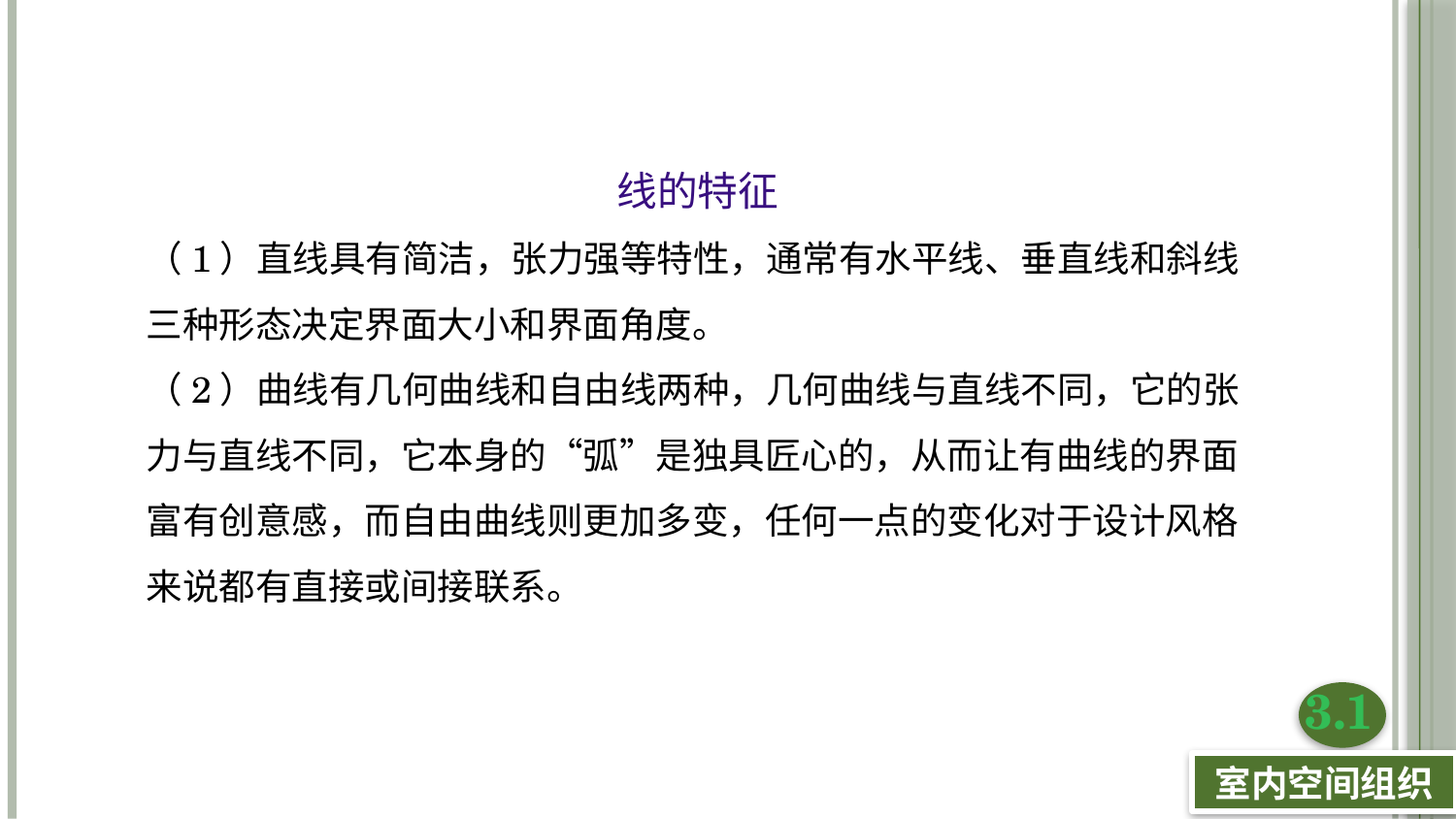

线的特征
（1）直线具有简洁，张力强等特性，通常有水平线、垂直线和斜线三种形态决定界面大小和界面角度。
（2）曲线有几何曲线和自由线两种，几何曲线与直线不同，它的张力与直线不同，它本身的“弧”是独具匠心的，从而让有曲线的界面富有创意感，而自由曲线则更加多变，任何一点的变化对于设计风格来说都有直接或间接联系。
3.1
室内空间组织